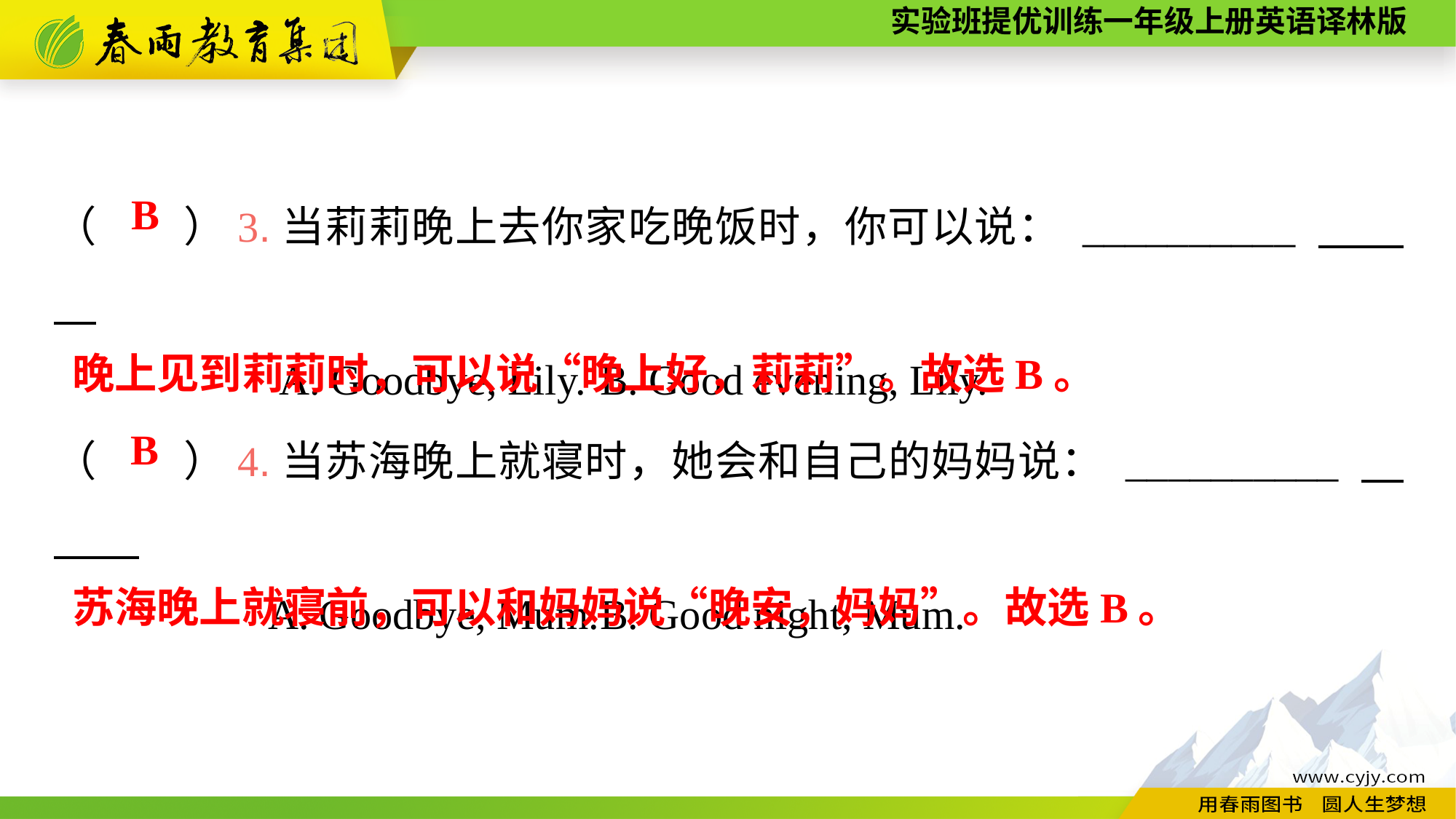

（　　）3.当莉莉晚上去你家吃晚饭时，你可以说： __________
A. Goodbye, Lily.	B. Good evening, Lily.
B
晚上见到莉莉时，可以说“晚上好，莉莉”。故选B。
（　　）4.当苏海晚上就寝时，她会和自己的妈妈说： __________
A. Goodbye, Mum.	B. Good night, Mum.
B
苏海晚上就寝前，可以和妈妈说“晚安，妈妈”。故选B。